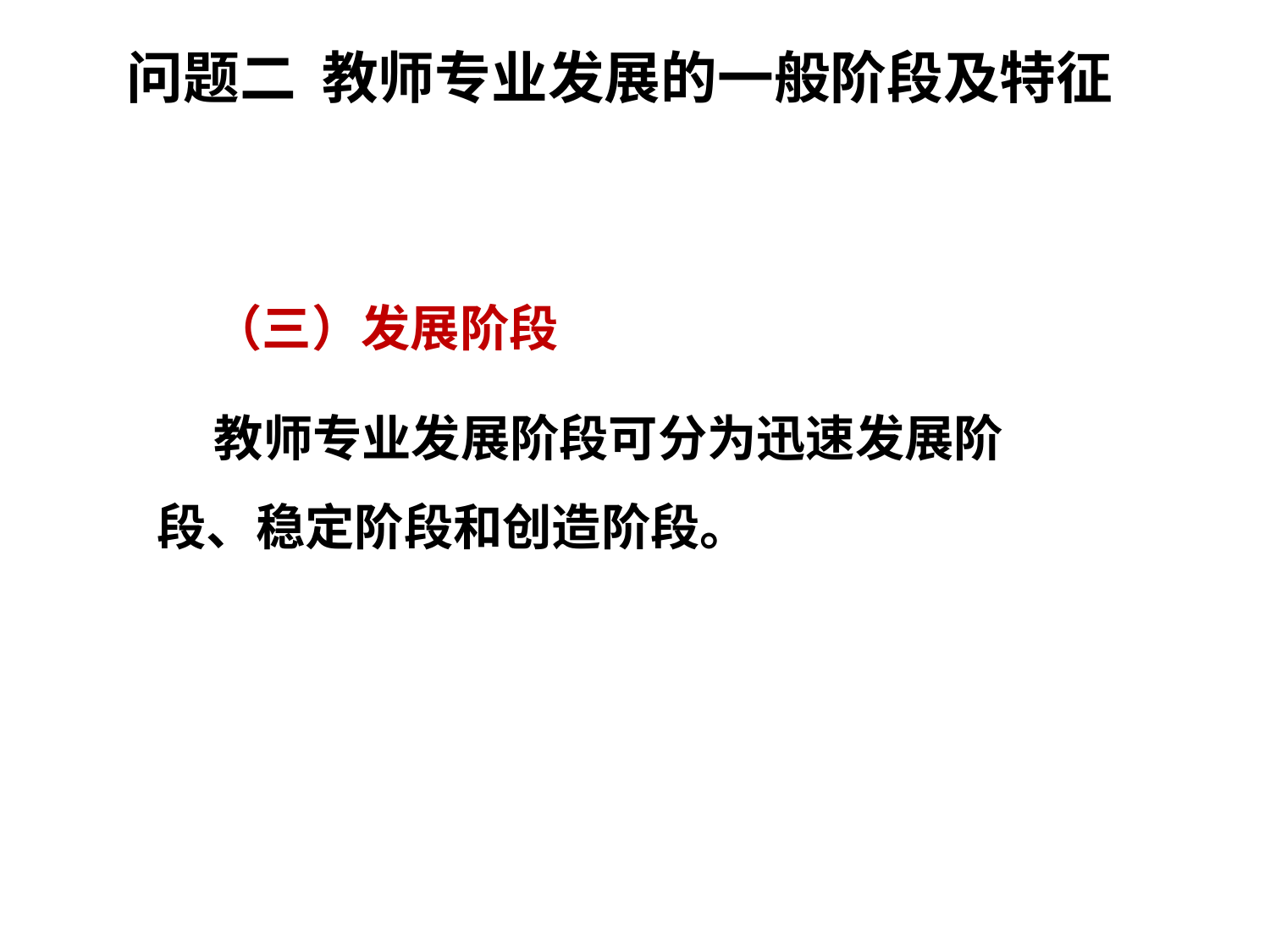

问题二  教师专业发展的一般阶段及特征
    （三）发展阶段
    教师专业发展阶段可分为迅速发展阶段、稳定阶段和创造阶段。